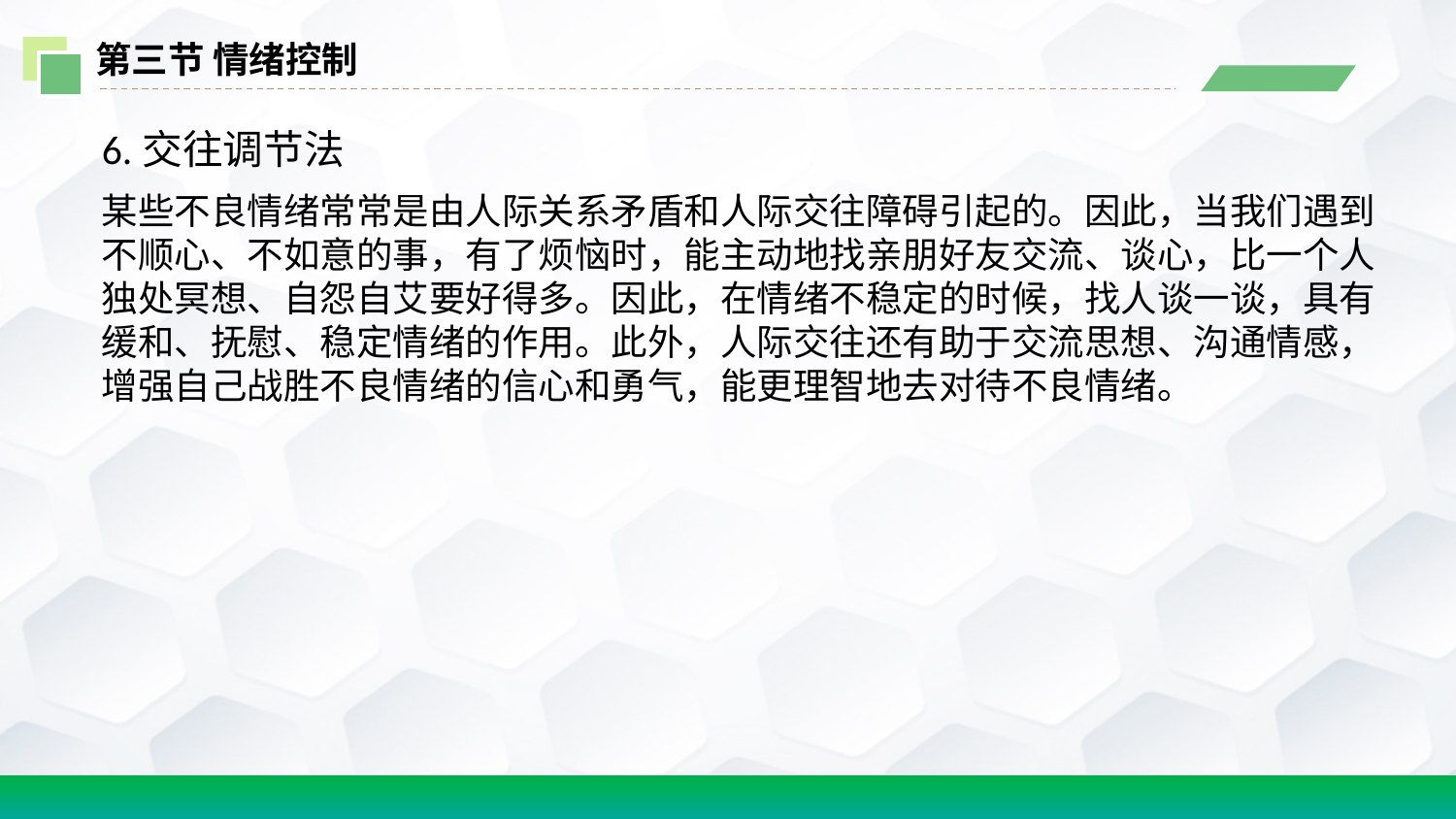

第三节 情绪控制
6.交往调节法
某些不良情绪常常是由人际关系矛盾和人际交往障碍引起的。因此，当我们遇到不顺心、不如意的事，有了烦恼时，能主动地找亲朋好友交流、谈心，比一个人独处冥想、自怨自艾要好得多。因此，在情绪不稳定的时候，找人谈一谈，具有缓和、抚慰、稳定情绪的作用。此外，人际交往还有助于交流思想、沟通情感，增强自己战胜不良情绪的信心和勇气，能更理智地去对待不良情绪。